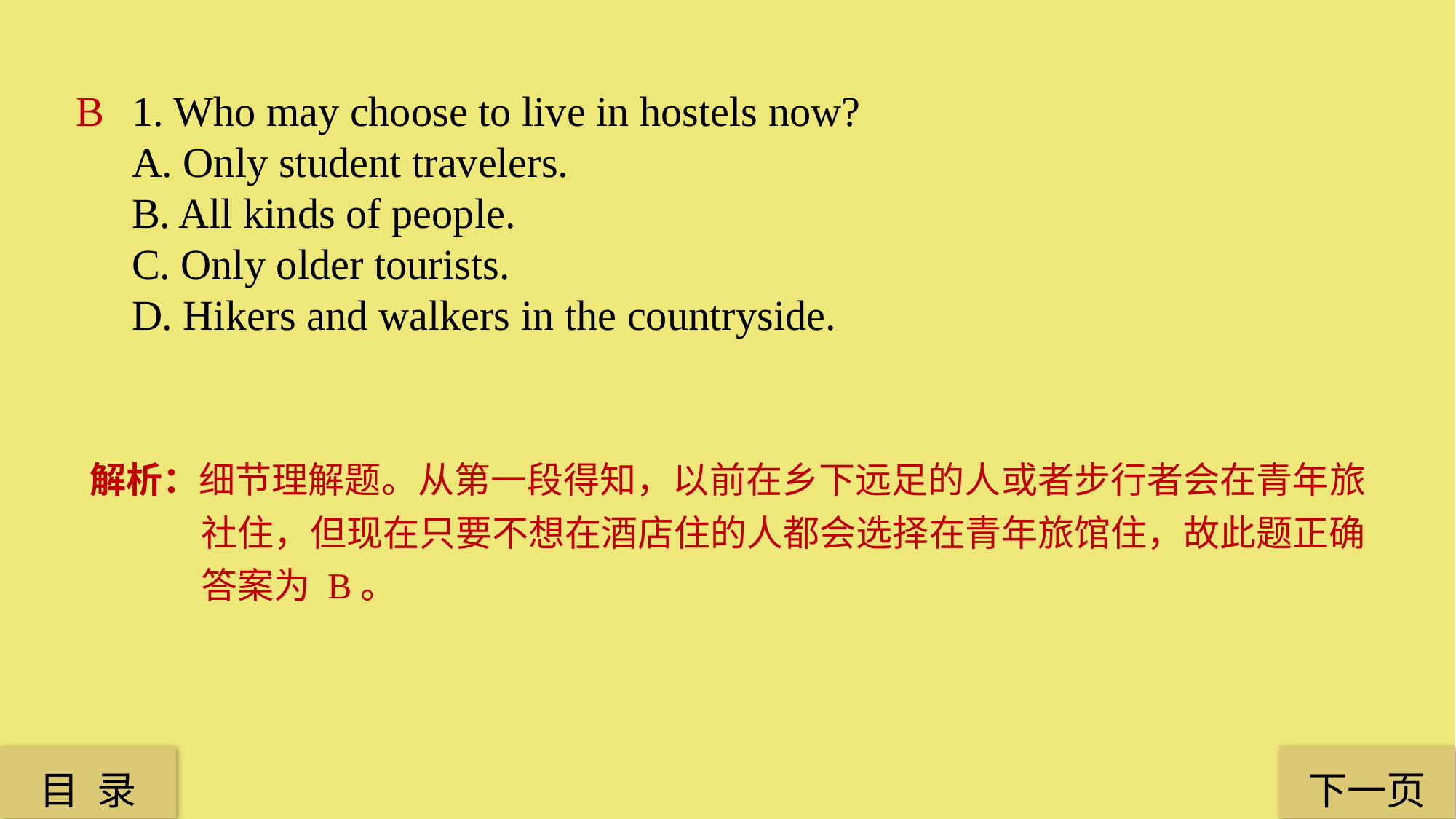

B
1. Who may choose to live in hostels now?
A. Only student travelers.
B. All kinds of people.
C. Only older tourists.
D. Hikers and walkers in the countryside.
解析：细节理解题。从第一段得知，以前在乡下远足的人或者步行者会在青年旅社住，但现在只要不想在酒店住的人都会选择在青年旅馆住，故此题正确答案为 B。